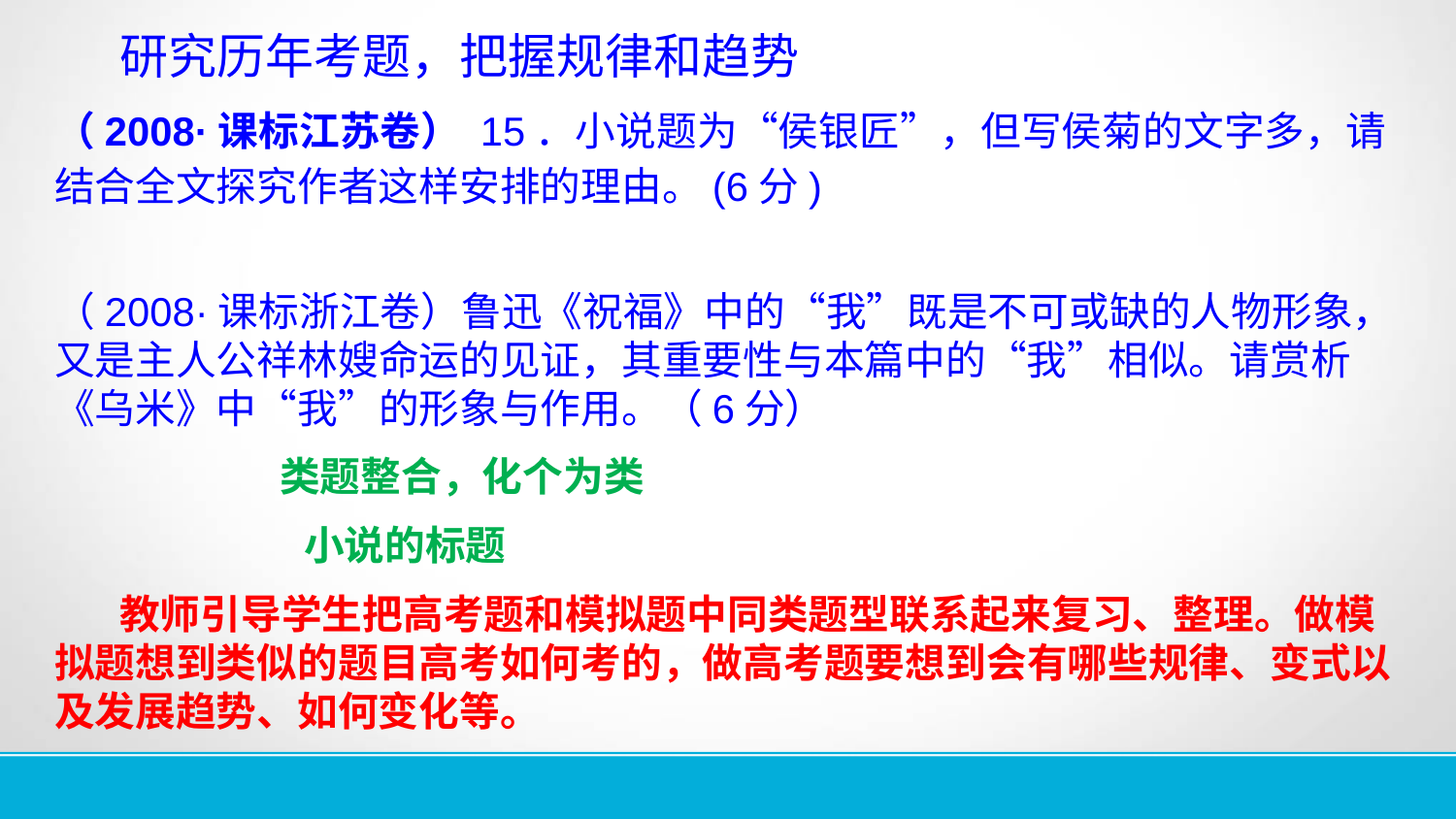

研究历年考题，把握规律和趋势
（2008·课标江苏卷） 15．小说题为“侯银匠”，但写侯菊的文字多，请结合全文探究作者这样安排的理由。(6分)

（2008·课标浙江卷）鲁迅《祝福》中的“我”既是不可或缺的人物形象，又是主人公祥林嫂命运的见证，其重要性与本篇中的“我”相似。请赏析《乌米》中“我”的形象与作用。（6分）
                        类题整合，化个为类
                          小说的标题
      教师引导学生把高考题和模拟题中同类题型联系起来复习、整理。做模拟题想到类似的题目高考如何考的，做高考题要想到会有哪些规律、变式以及发展趋势、如何变化等。